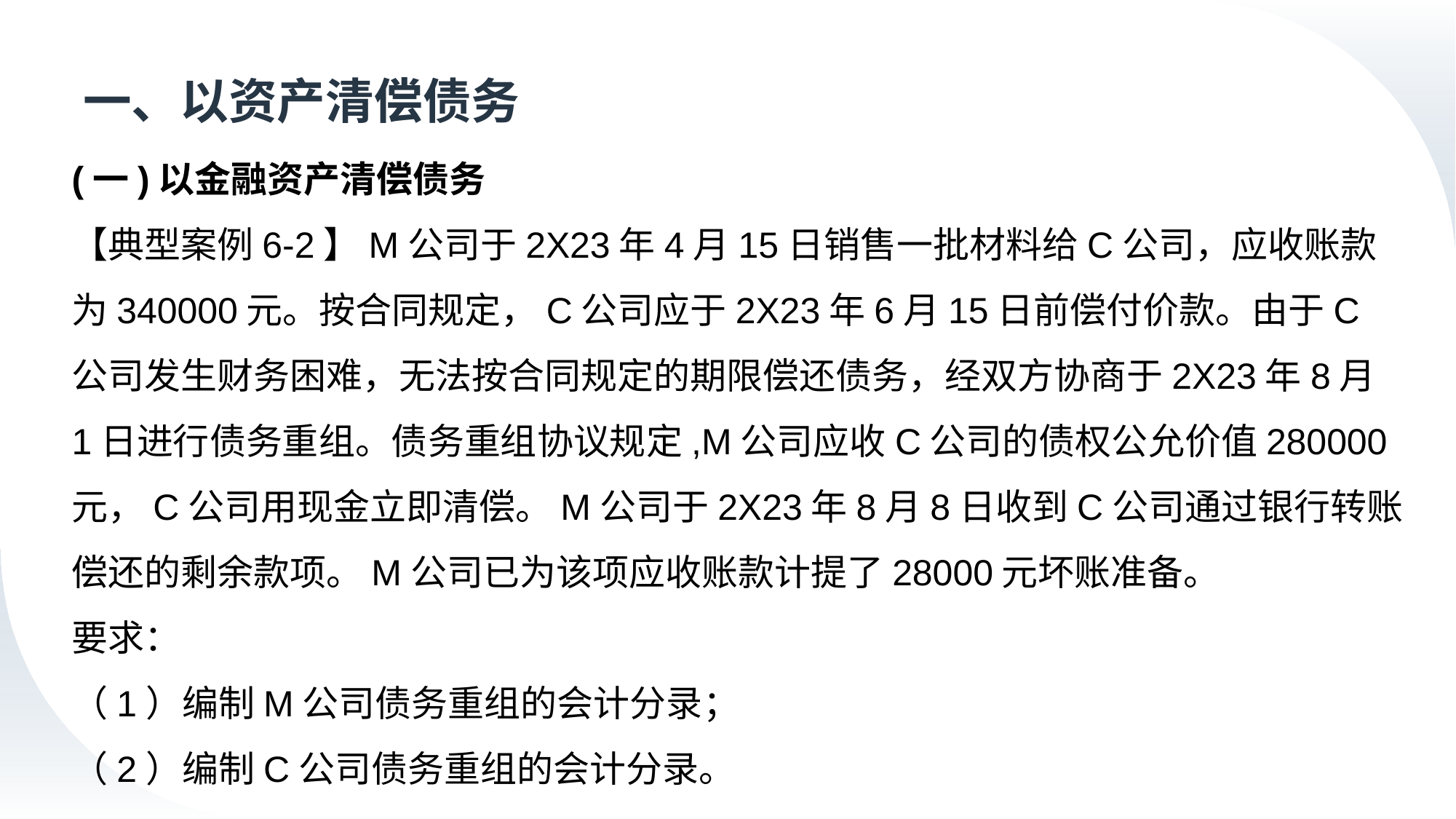

# 一、以资产清偿债务
(一)以金融资产清偿债务
【典型案例6-2】M公司于2X23年4月15日销售一批材料给C公司，应收账款为340000元。按合同规定，C公司应于2X23年6月15日前偿付价款。由于C公司发生财务困难，无法按合同规定的期限偿还债务，经双方协商于2X23年8月1日进行债务重组。债务重组协议规定,M公司应收C公司的债权公允价值280000元，C公司用现金立即清偿。M公司于2X23年8月8日收到C公司通过银行转账偿还的剩余款项。M公司已为该项应收账款计提了28000元坏账准备。
要求：
（1）编制M公司债务重组的会计分录；
（2）编制C公司债务重组的会计分录。